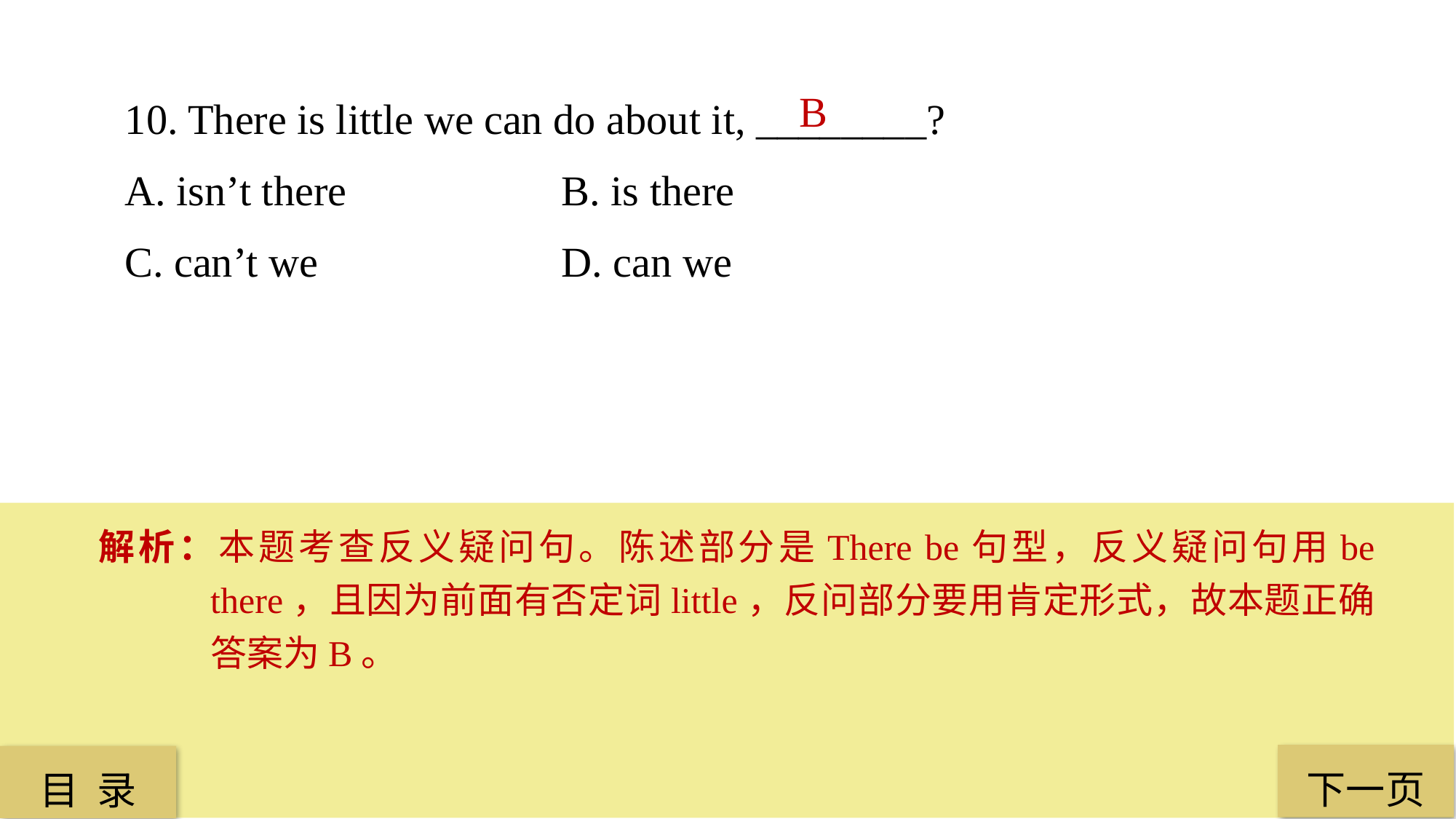

10. There is little we can do about it, ________?
A. isn’t there 		B. is there
C. can’t we 			D. can we
B
解析：本题考查反义疑问句。陈述部分是There be句型，反义疑问句用be there，且因为前面有否定词little，反问部分要用肯定形式，故本题正确答案为B。